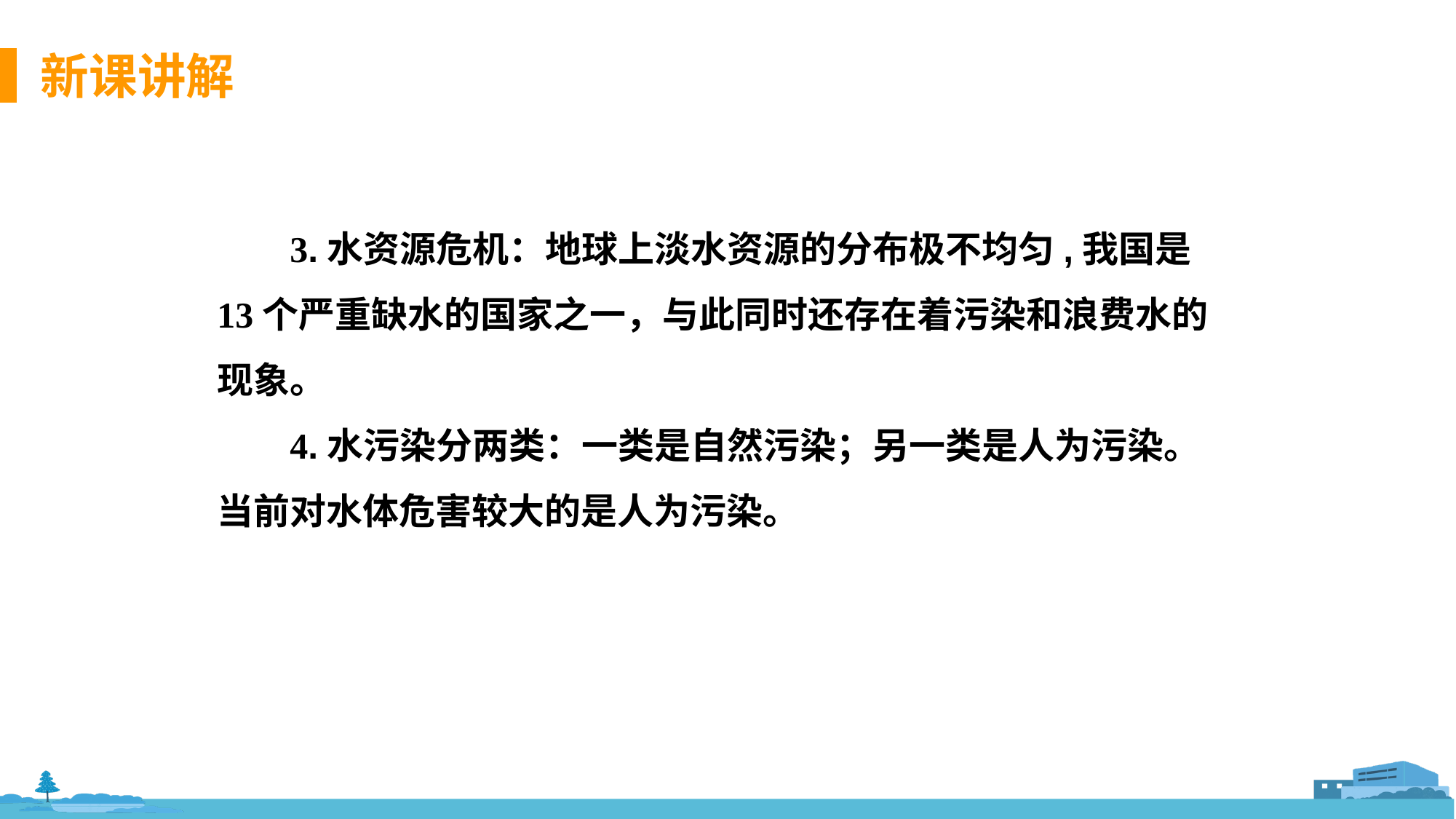

3.水资源危机：地球上淡水资源的分布极不均匀,我国是13个严重缺水的国家之一，与此同时还存在着污染和浪费水的现象。
4.水污染分两类：一类是自然污染；另一类是人为污染。当前对水体危害较大的是人为污染。